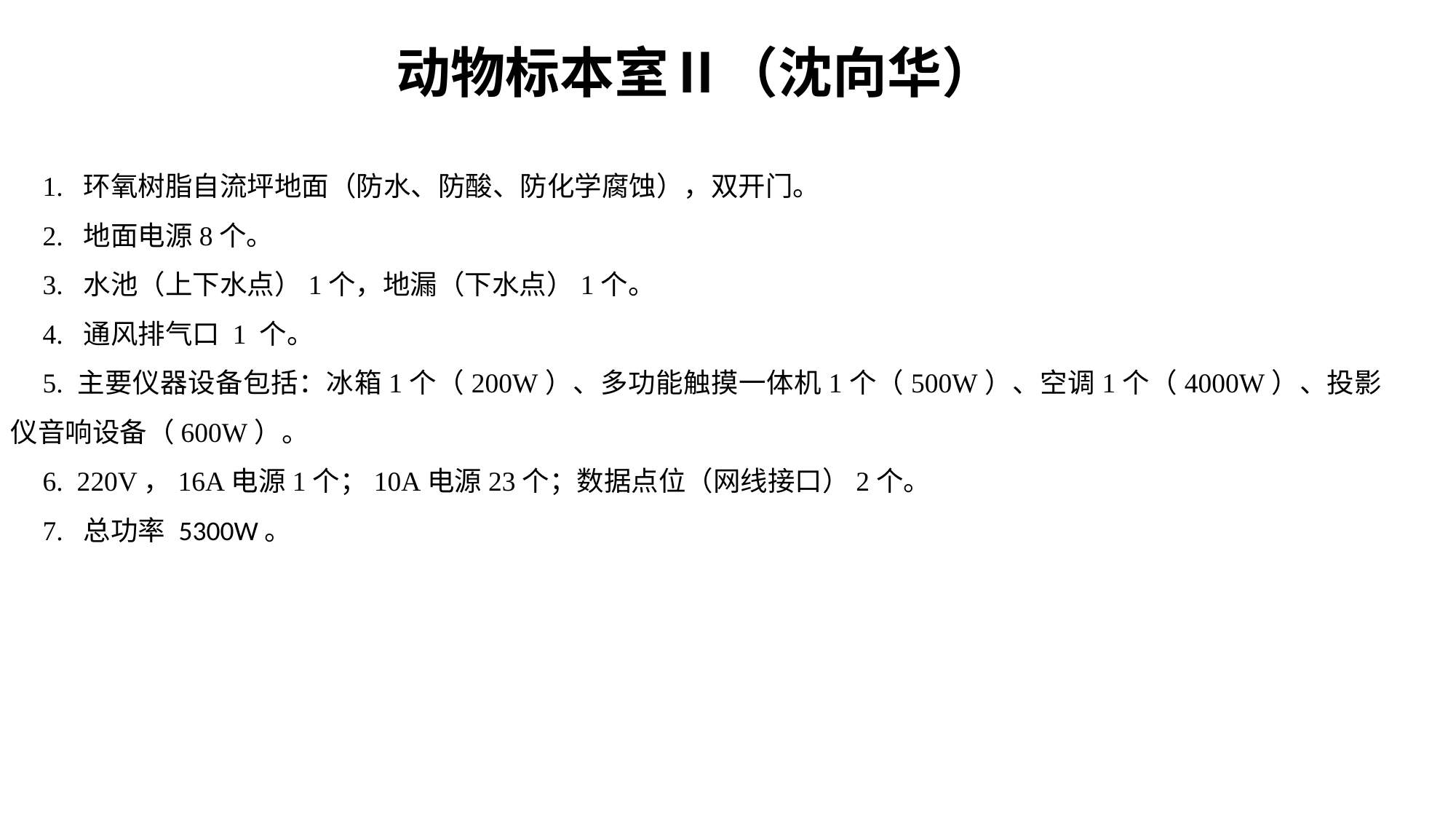

动物标本室Ⅱ（沈向华）

1.  环氧树脂自流坪地面（防水、防酸、防化学腐蚀），双开门。
2.  地面电源8个。
3.  水池（上下水点）1个，地漏（下水点）1个。
4.  通风排气口 1 个。
5. 主要仪器设备包括：冰箱1个（200W）、多功能触摸一体机1个（500W）、空调1个（4000W）、投影仪音响设备（600W）。
6.  220V，16A电源1个；10A电源23个；数据点位（网线接口）2个。
7.  总功率 5300W。